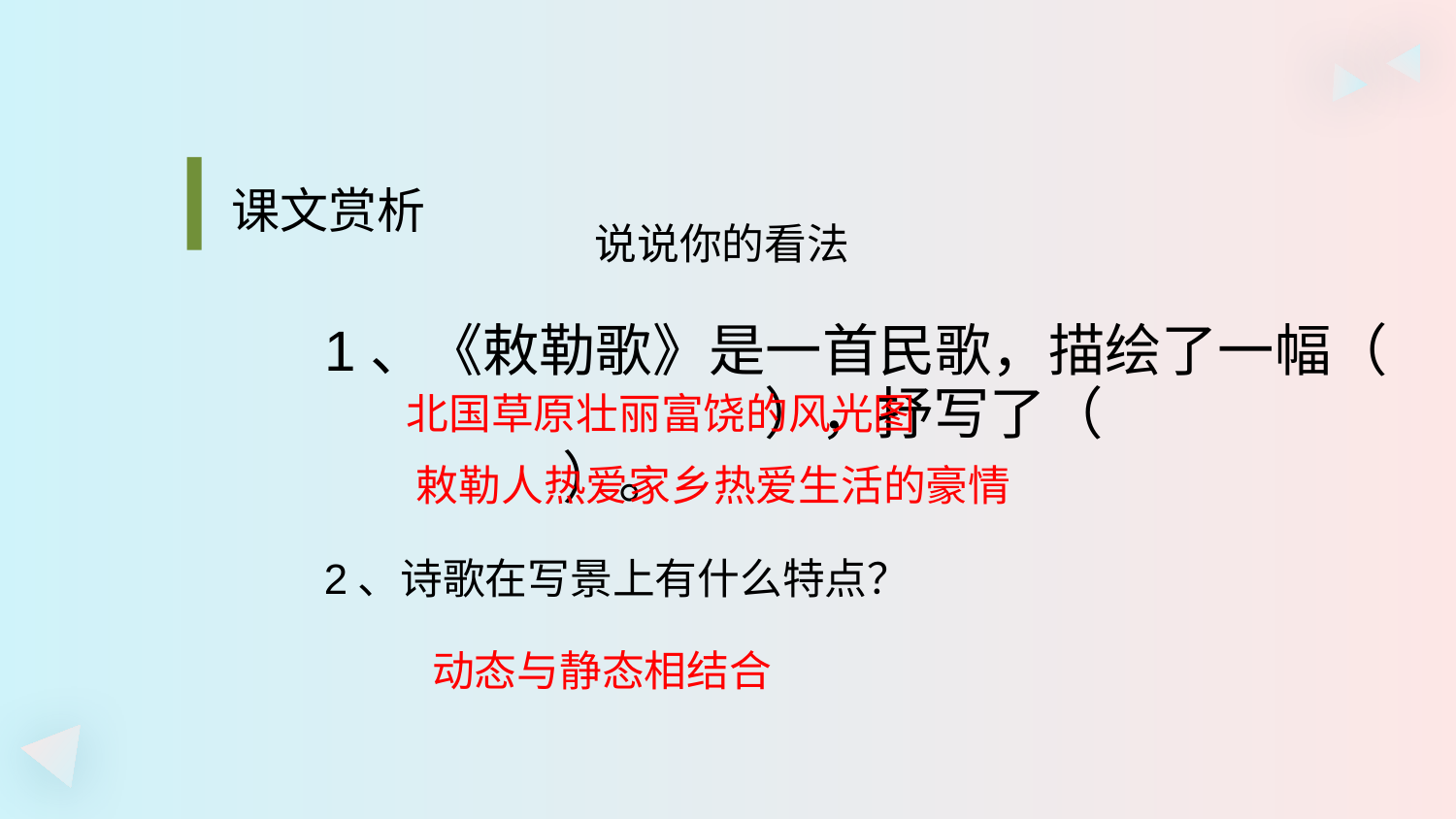

#

课文赏析
说说你的看法
1、《敕勒歌》是一首民歌，描绘了一幅（                                          ），抒写了（                                                ）。

北国草原壮丽富饶的风光图
敕勒人热爱家乡热爱生活的豪情
2、诗歌在写景上有什么特点？
动态与静态相结合